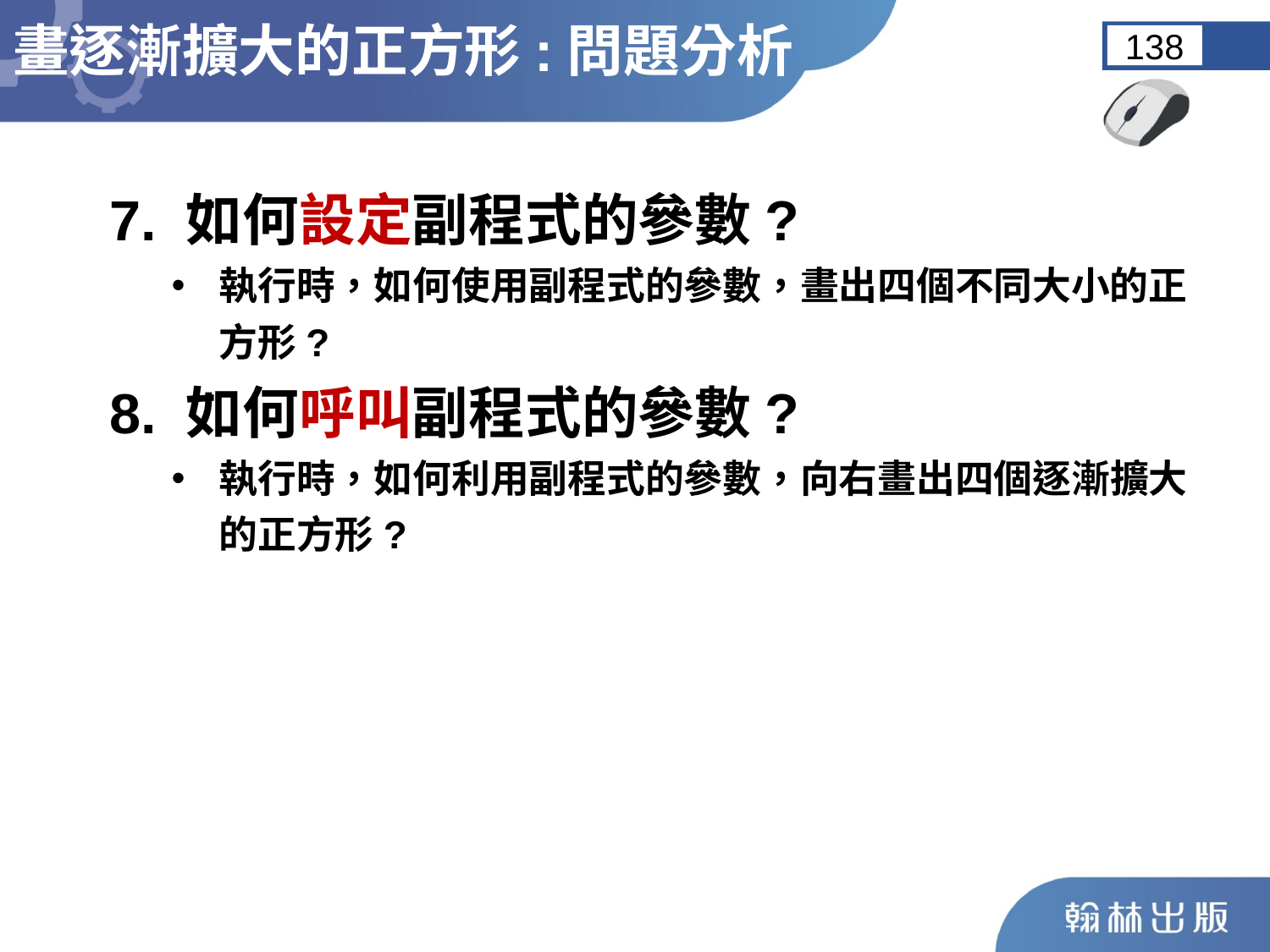

138
畫逐漸擴大的正方形:問題分析
7. 如何設定副程式的參數?
執行時，如何使用副程式的參數，畫出四個不同大小的正方形?
8. 如何呼叫副程式的參數?
執行時，如何利用副程式的參數，向右畫出四個逐漸擴大的正方形?